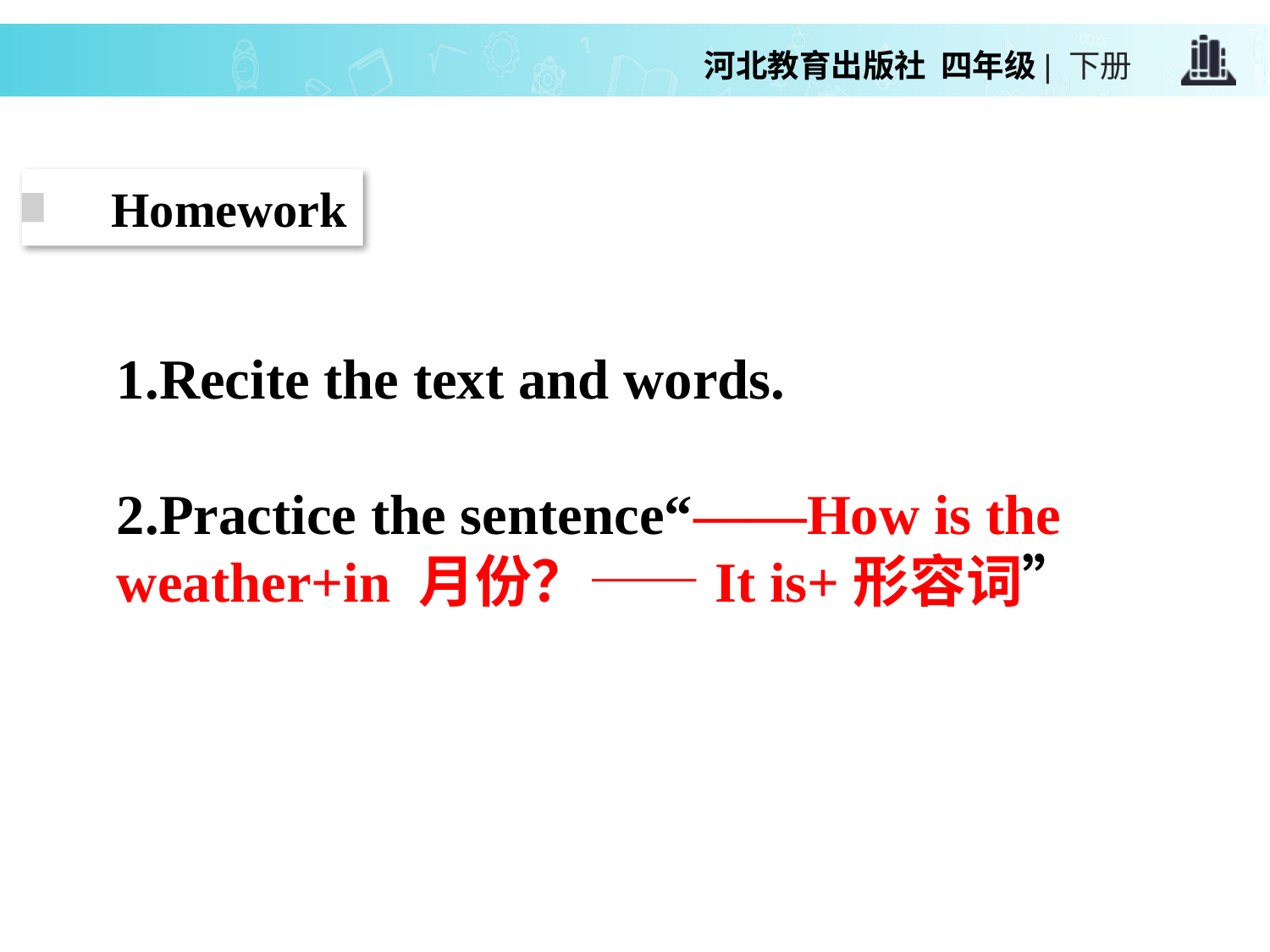

Homework

1.Recite the text and words.

2.Practice the sentence“——How is the weather+in 月份？——It is+形容词”